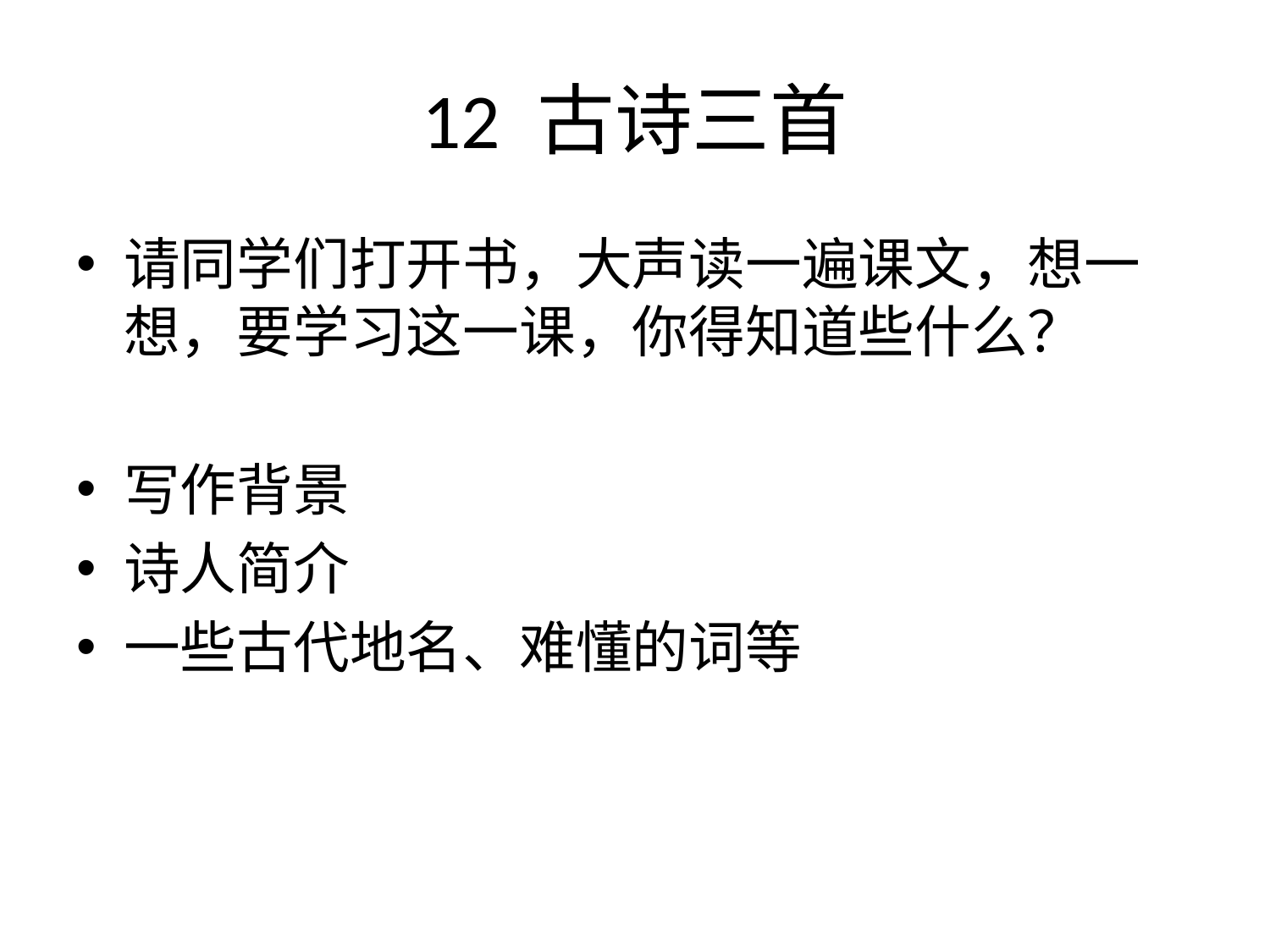

# 12 古诗三首
请同学们打开书，大声读一遍课文，想一想，要学习这一课，你得知道些什么？

写作背景
诗人简介
一些古代地名、难懂的词等